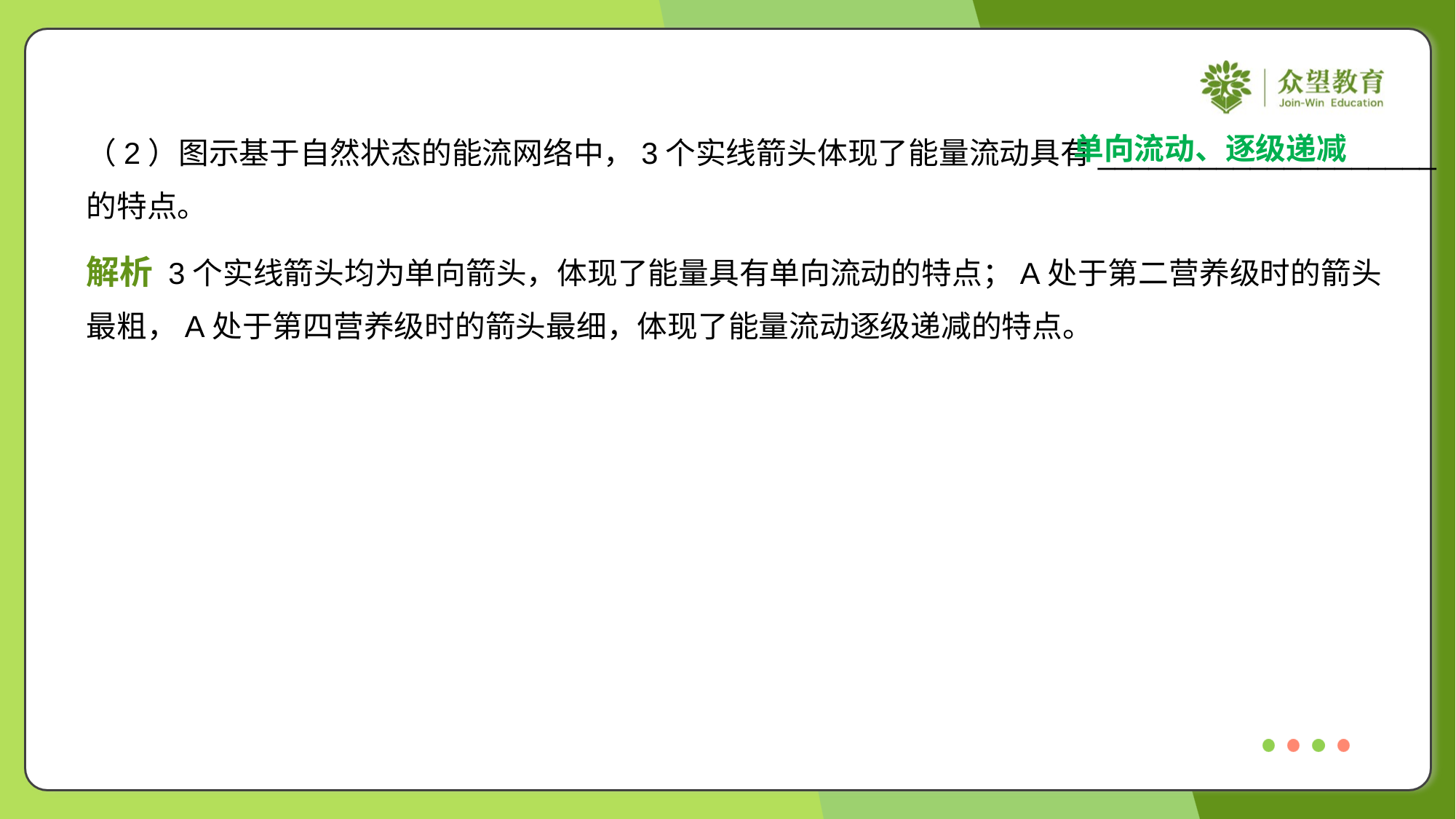

单向流动、逐级递减
（2）图示基于自然状态的能流网络中，3个实线箭头体现了能量流动具有____________________
的特点。
解析 3个实线箭头均为单向箭头，体现了能量具有单向流动的特点；A处于第二营养级时的箭头
最粗，A处于第四营养级时的箭头最细，体现了能量流动逐级递减的特点。